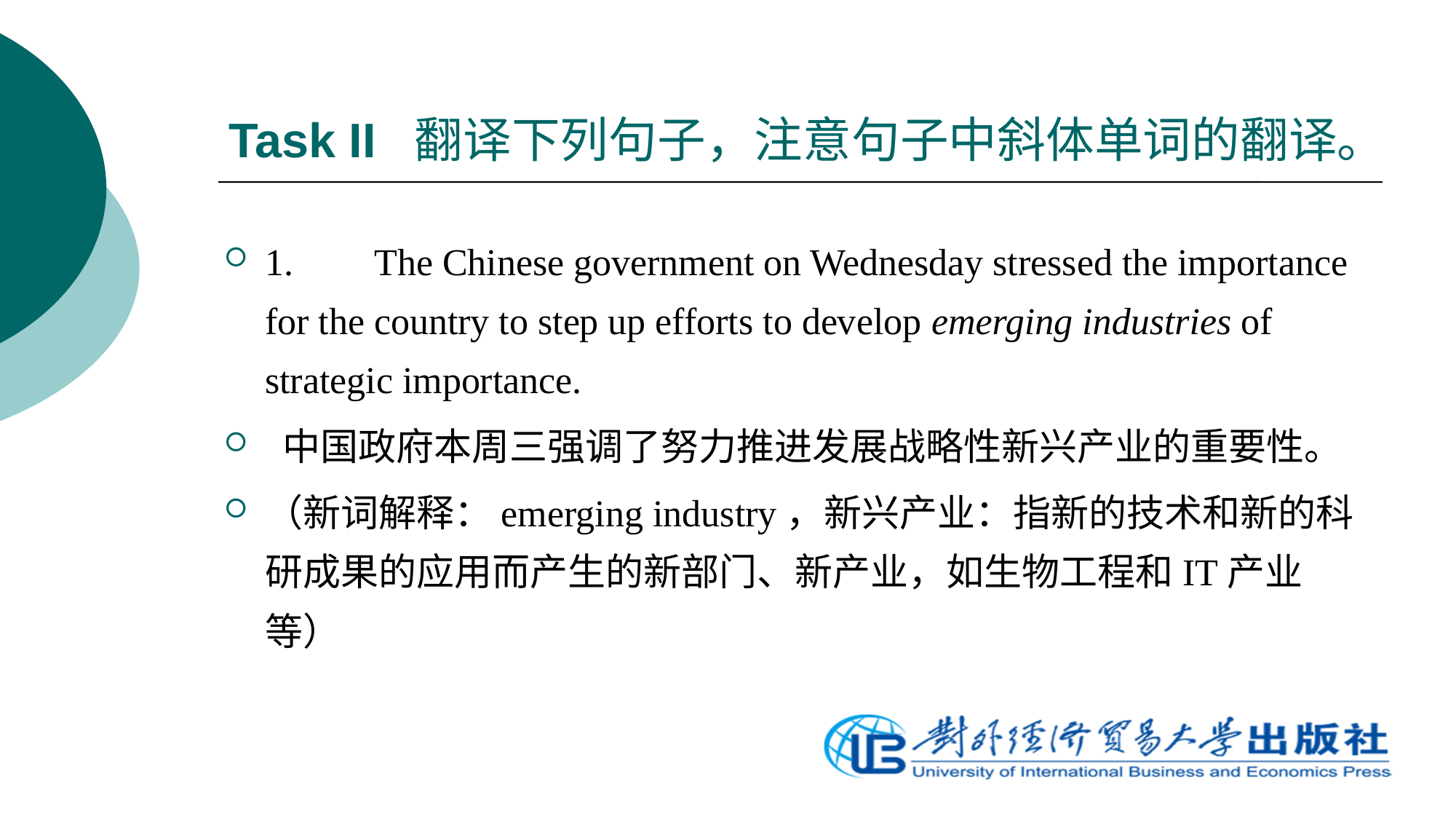

# Task II  翻译下列句子，注意句子中斜体单词的翻译。
1.	The Chinese government on Wednesday stressed the importance for the country to step up efforts to develop emerging industries of strategic importance.
 中国政府本周三强调了努力推进发展战略性新兴产业的重要性。
（新词解释：emerging industry，新兴产业：指新的技术和新的科研成果的应用而产生的新部门、新产业，如生物工程和IT产业等）